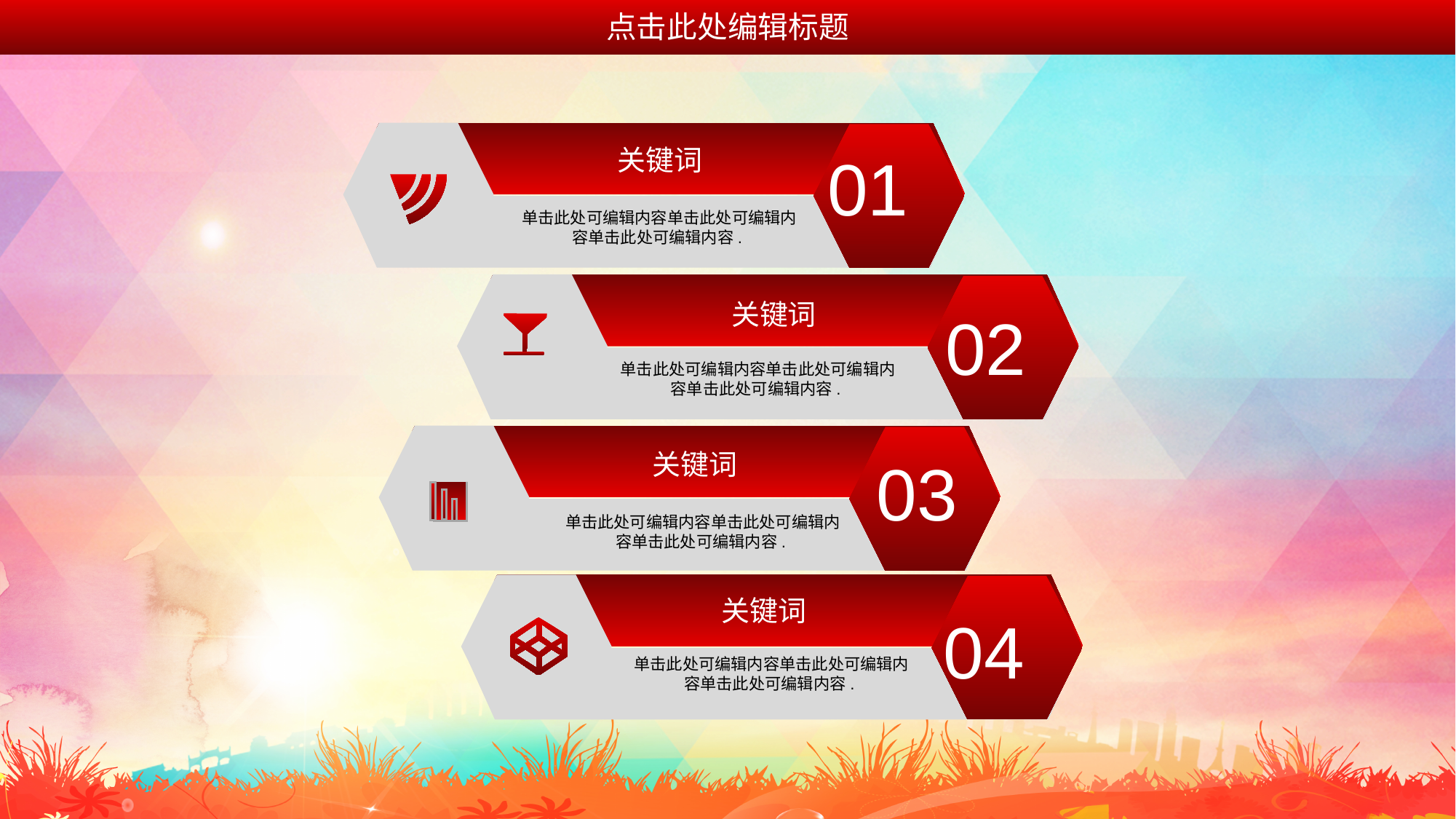

点击此处编辑标题

01
关键词

单击此处可编辑内容单击此处可编辑内容单击此处可编辑内容.

关键词
02

单击此处可编辑内容单击此处可编辑内容单击此处可编辑内容.

关键词
03

单击此处可编辑内容单击此处可编辑内容单击此处可编辑内容.

关键词
04

单击此处可编辑内容单击此处可编辑内容单击此处可编辑内容.